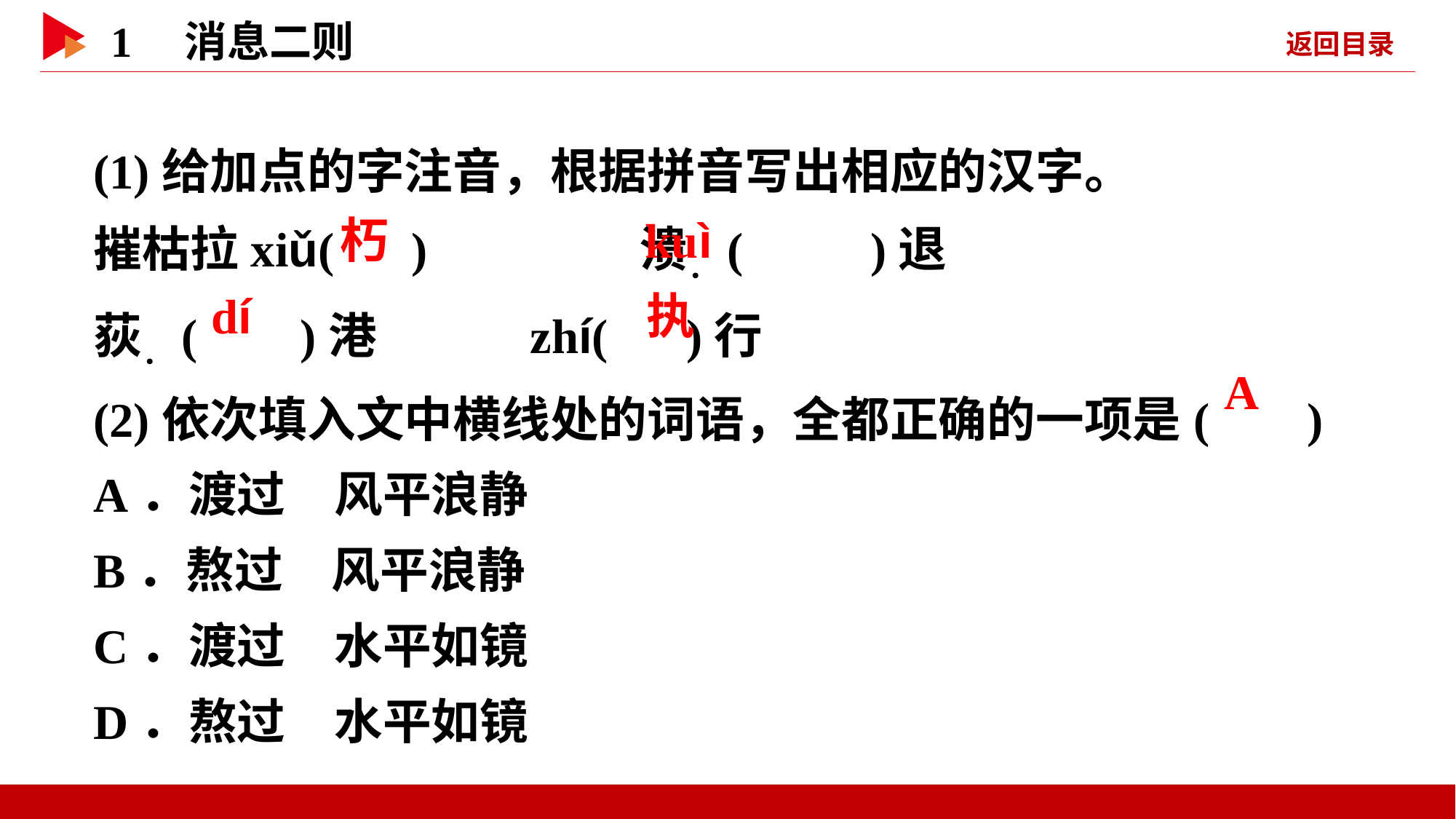

(1)给加点的字注音，根据拼音写出相应的汉字。
摧枯拉xiǔ(      )　　	溃．(          )退
荻．(        )港            	zhí(      )行
(2)依次填入文中横线处的词语，全都正确的一项是(        )
A．渡过　风平浪静
B．熬过　风平浪静
C．渡过　水平如镜
D．熬过　水平如镜
   朽
 kuì
 dí
   执
   A